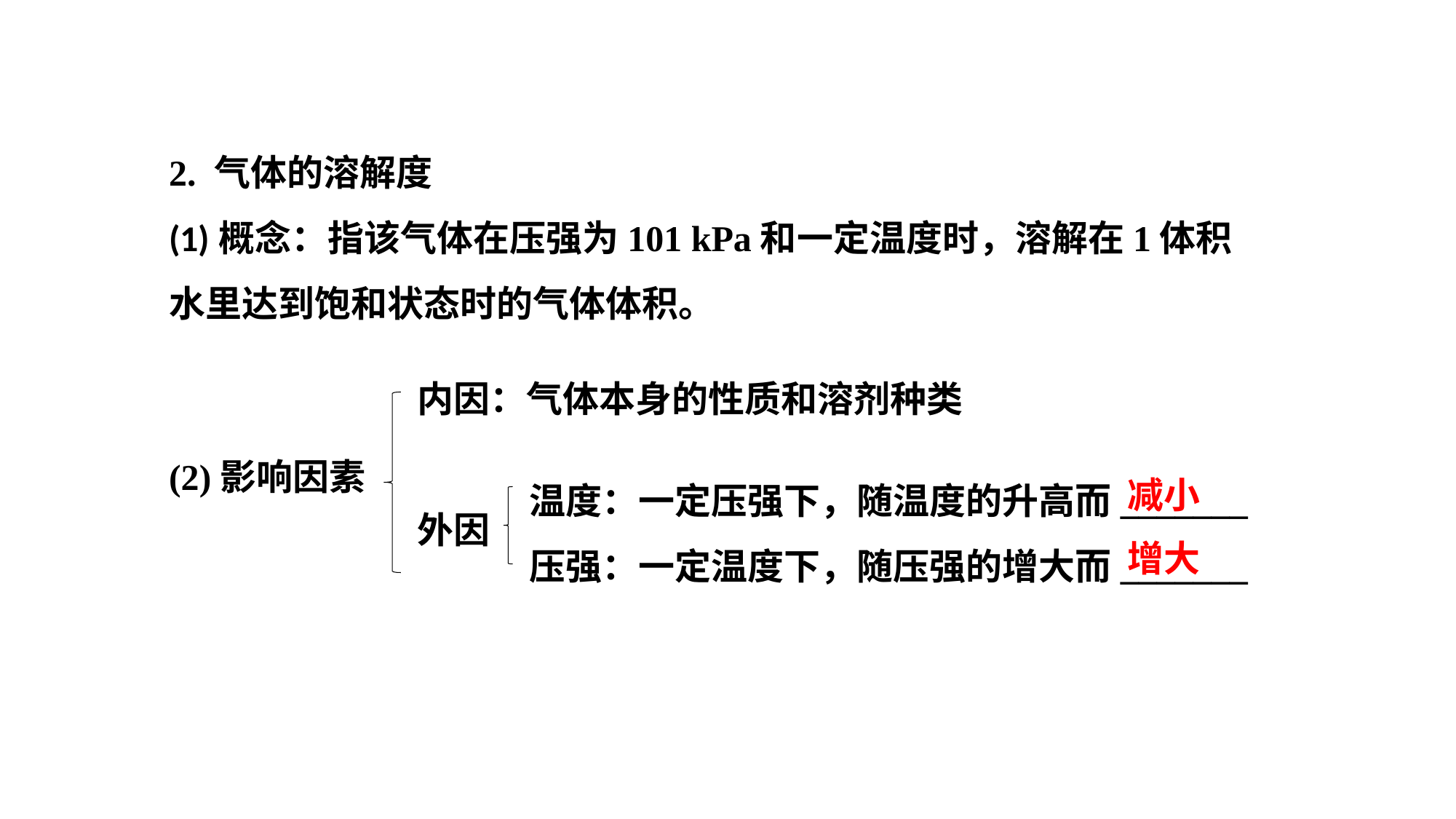

2. 气体的溶解度(1)概念：指该气体在压强为101 kPa和一定温度时，溶解在1体积水里达到饱和状态时的气体体积。
内因：气体本身的性质和溶剂种类

外因

(2)影响因素
温度：一定压强下，随温度的升高而_______
压强：一定温度下，随压强的增大而_______
减小

增大